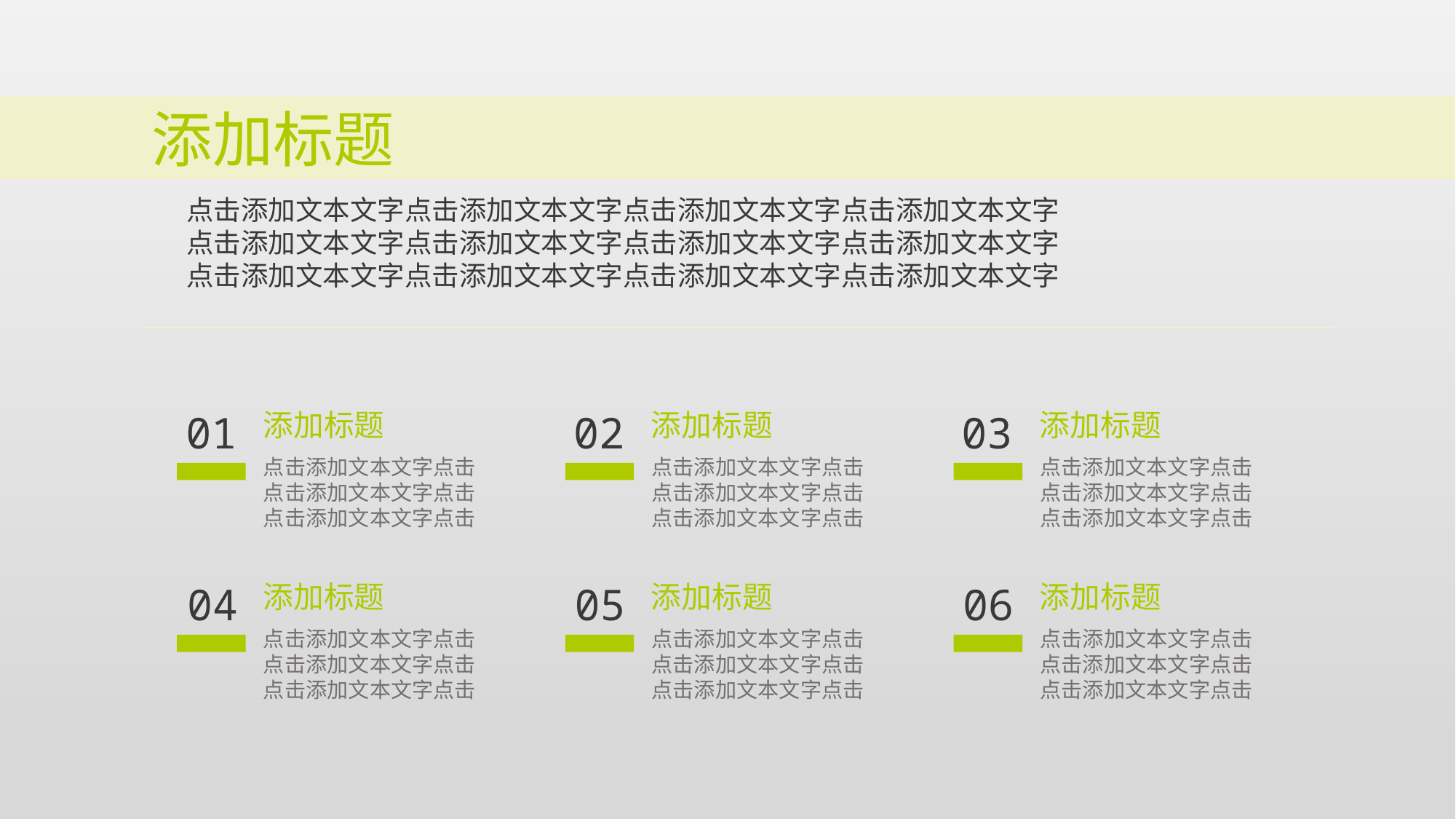

添加标题

点击添加文本文字点击添加文本文字点击添加文本文字点击添加文本文字
点击添加文本文字点击添加文本文字点击添加文本文字点击添加文本文字
点击添加文本文字点击添加文本文字点击添加文本文字点击添加文本文字

01
添加标题
02
添加标题
03
添加标题
点击添加文本文字点击
点击添加文本文字点击
点击添加文本文字点击
点击添加文本文字点击
点击添加文本文字点击
点击添加文本文字点击
点击添加文本文字点击
点击添加文本文字点击
点击添加文本文字点击

04
添加标题
05
添加标题
06
添加标题
点击添加文本文字点击
点击添加文本文字点击
点击添加文本文字点击
点击添加文本文字点击
点击添加文本文字点击
点击添加文本文字点击
点击添加文本文字点击
点击添加文本文字点击
点击添加文本文字点击